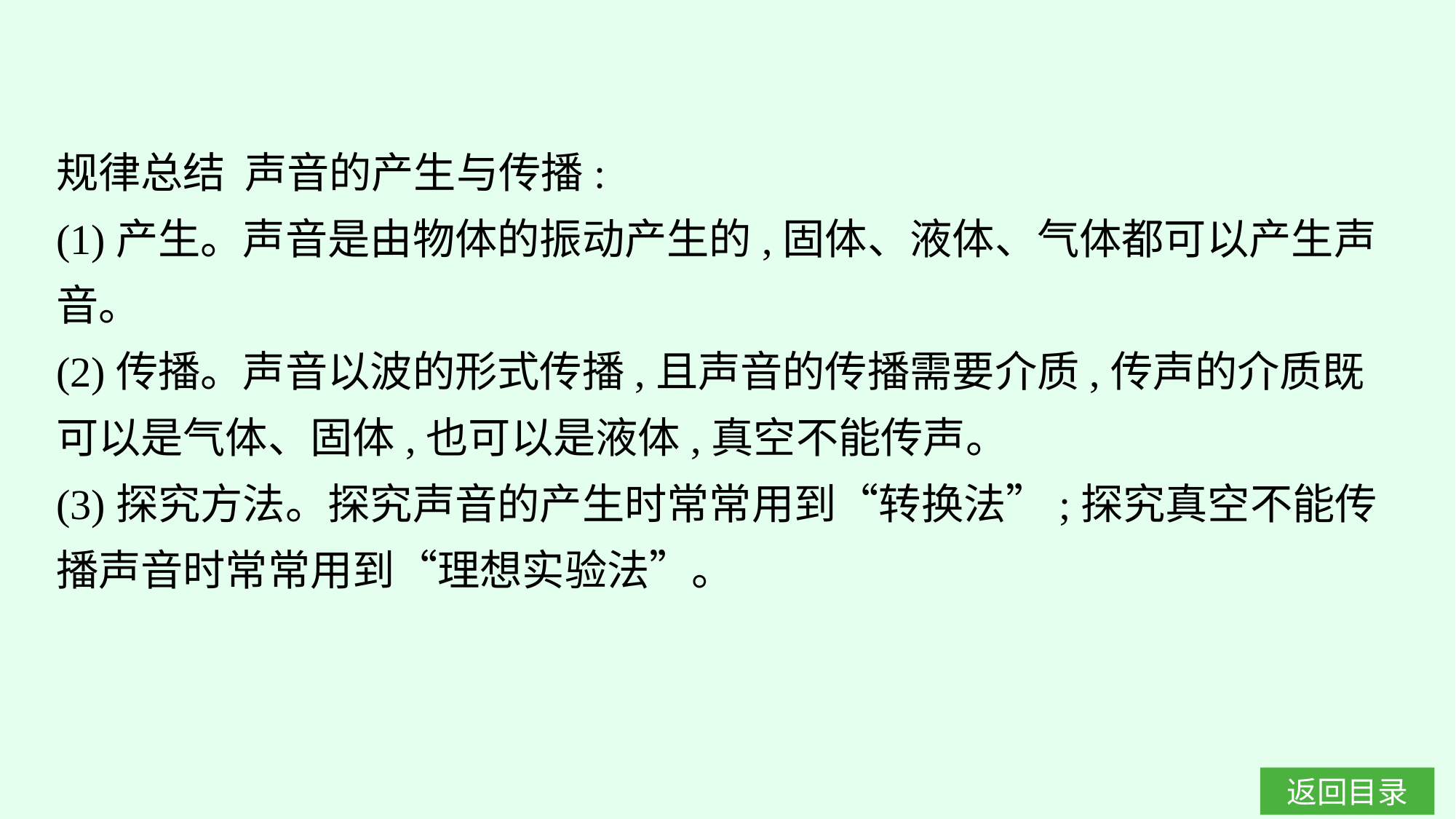

规律总结  声音的产生与传播:
(1)产生。声音是由物体的振动产生的,固体、液体、气体都可以产生声音。
(2)传播。声音以波的形式传播,且声音的传播需要介质,传声的介质既可以是气体、固体,也可以是液体,真空不能传声。
(3)探究方法。探究声音的产生时常常用到“转换法”;探究真空不能传播声音时常常用到“理想实验法”。